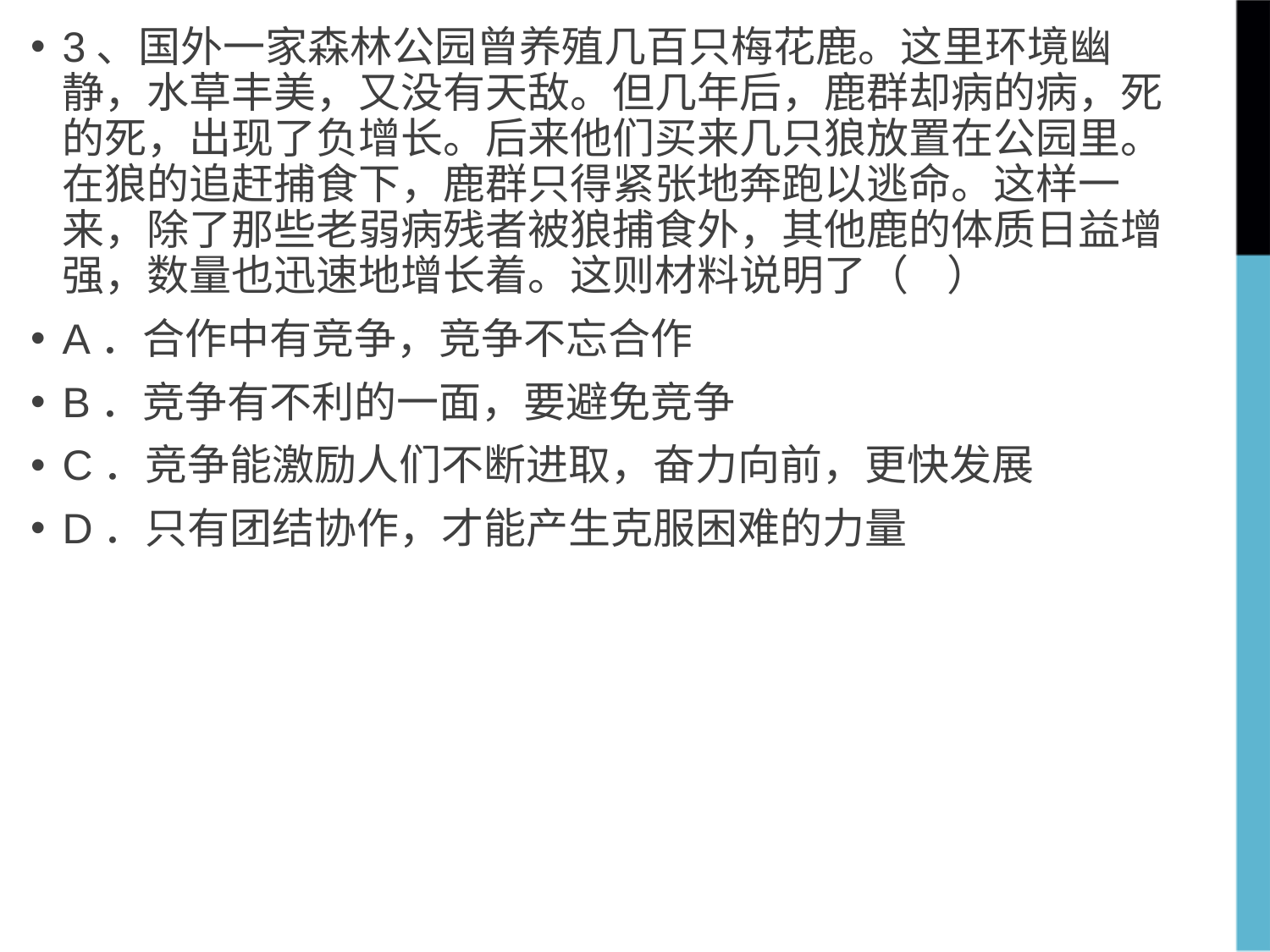

3、国外一家森林公园曾养殖几百只梅花鹿。这里环境幽静，水草丰美，又没有天敌。但几年后，鹿群却病的病，死的死，出现了负增长。后来他们买来几只狼放置在公园里。在狼的追赶捕食下，鹿群只得紧张地奔跑以逃命。这样一来，除了那些老弱病残者被狼捕食外，其他鹿的体质日益增强，数量也迅速地增长着。这则材料说明了（    ）
A．合作中有竞争，竞争不忘合作
B．竞争有不利的一面，要避免竞争
C．竞争能激励人们不断进取，奋力向前，更快发展
D．只有团结协作，才能产生克服困难的力量